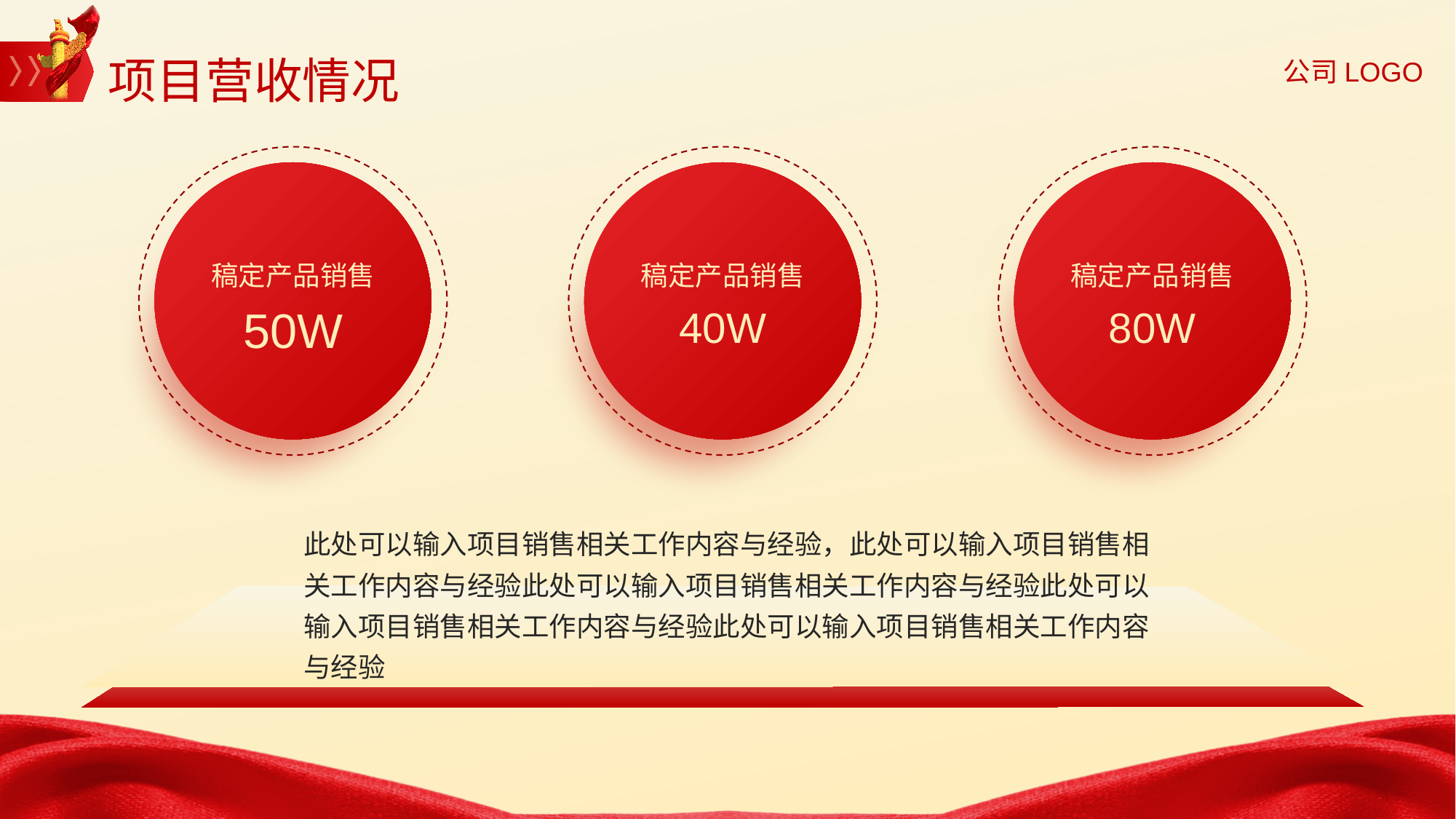

项目营收情况

稿定产品销售
50W

稿定产品销售
40W
稿定产品销售
80W
此处可以输入项目销售相关工作内容与经验，此处可以输入项目销售相关工作内容与经验此处可以输入项目销售相关工作内容与经验此处可以输入项目销售相关工作内容与经验此处可以输入项目销售相关工作内容与经验